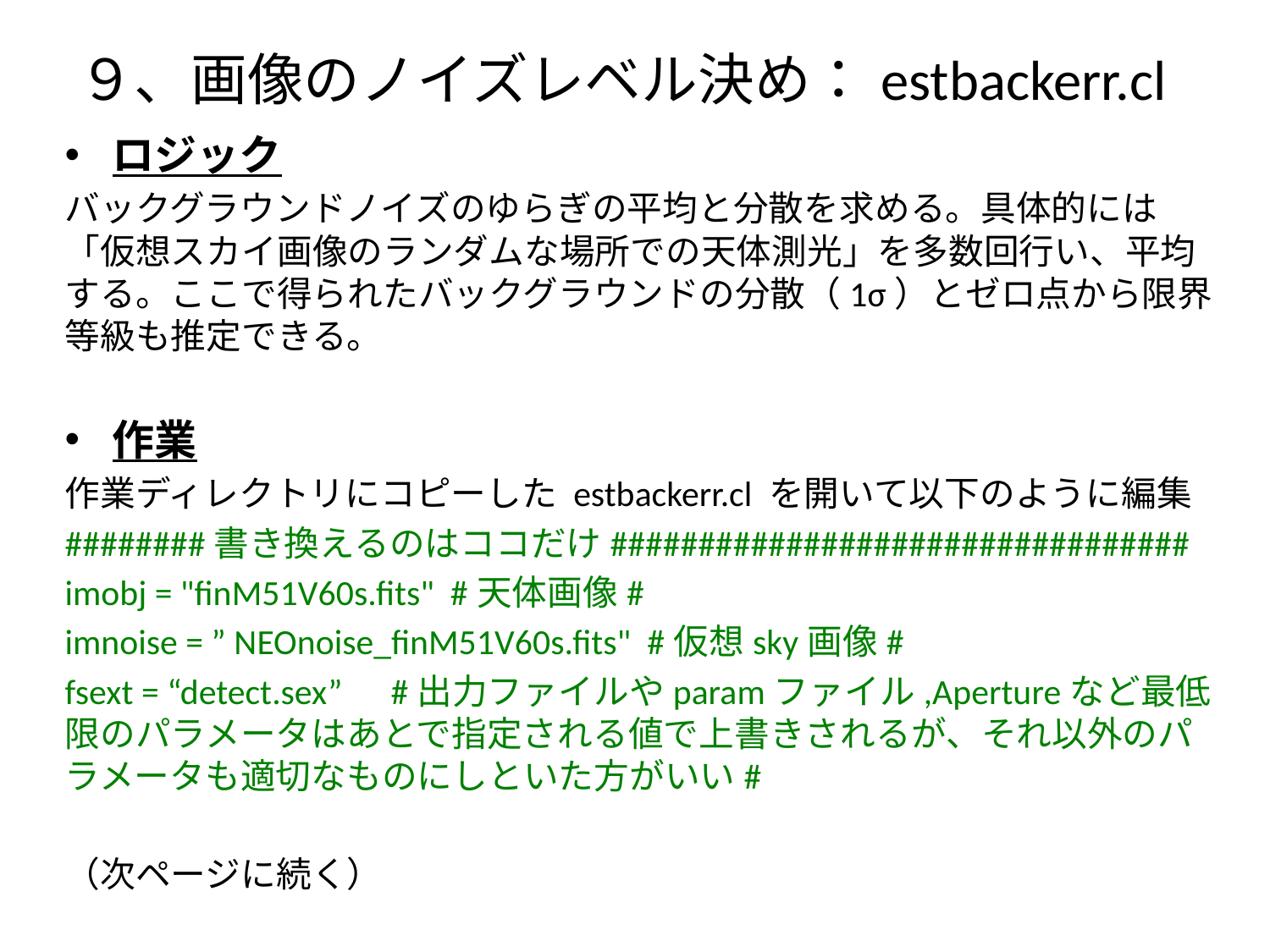

# ９、画像のノイズレベル決め：estbackerr.cl
ロジック
バックグラウンドノイズのゆらぎの平均と分散を求める。具体的には「仮想スカイ画像のランダムな場所での天体測光」を多数回行い、平均する。ここで得られたバックグラウンドの分散（1σ）とゼロ点から限界等級も推定できる。

作業
作業ディレクトリにコピーした estbackerr.cl を開いて以下のように編集
########書き換えるのはココだけ#################################
imobj = "finM51V60s.fits"  #天体画像#
imnoise = ” NEOnoise_finM51V60s.fits"  #仮想sky画像#
fsext = “detect.sex”      #出力ファイルやparamファイル,Apertureなど最低限のパラメータはあとで指定される値で上書きされるが、それ以外のパラメータも適切なものにしといた方がいい#

（次ページに続く）